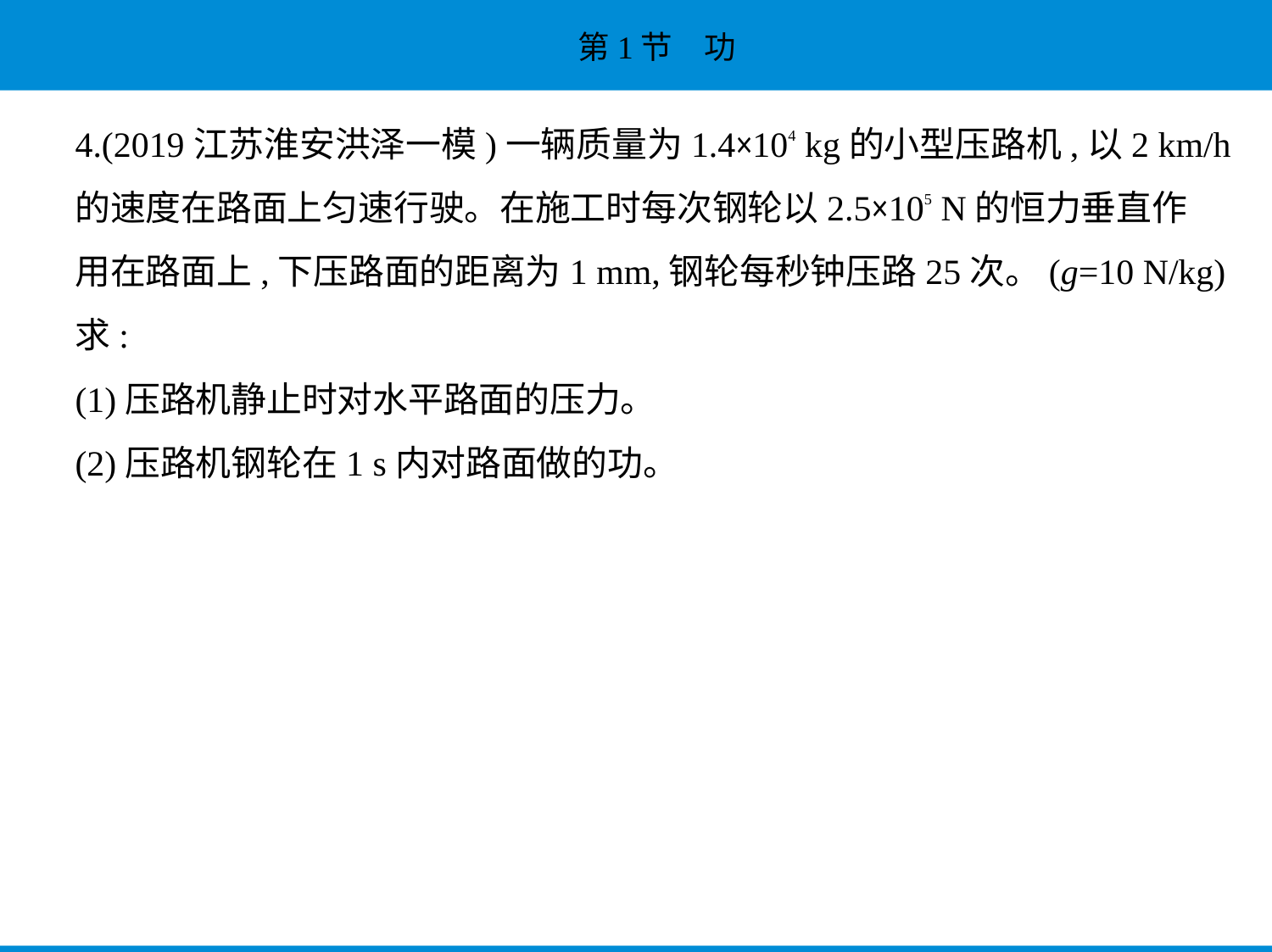

4.(2019江苏淮安洪泽一模)一辆质量为1.4×104 kg的小型压路机,以2 km/h
的速度在路面上匀速行驶。在施工时每次钢轮以2.5×105 N的恒力垂直作
用在路面上,下压路面的距离为1 mm,钢轮每秒钟压路25次。(g=10 N/kg)
求:
(1)压路机静止时对水平路面的压力。
(2)压路机钢轮在1 s内对路面做的功。